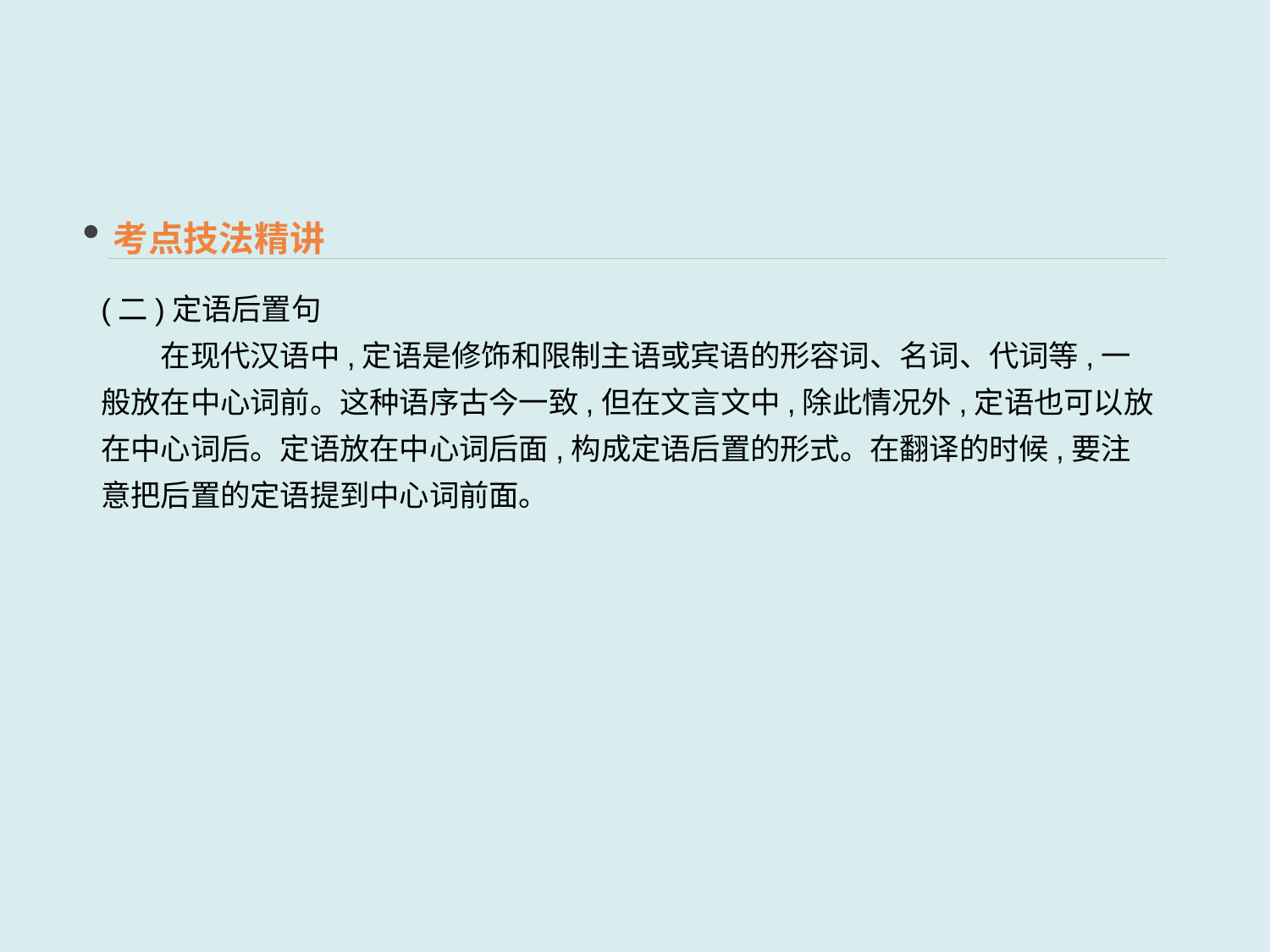

考点技法精讲

(二)定语后置句
　　在现代汉语中,定语是修饰和限制主语或宾语的形容词、名词、代词等,一般放在中心词前。这种语序古今一致,但在文言文中,除此情况外,定语也可以放在中心词后。定语放在中心词后面,构成定语后置的形式。在翻译的时候,要注意把后置的定语提到中心词前面。